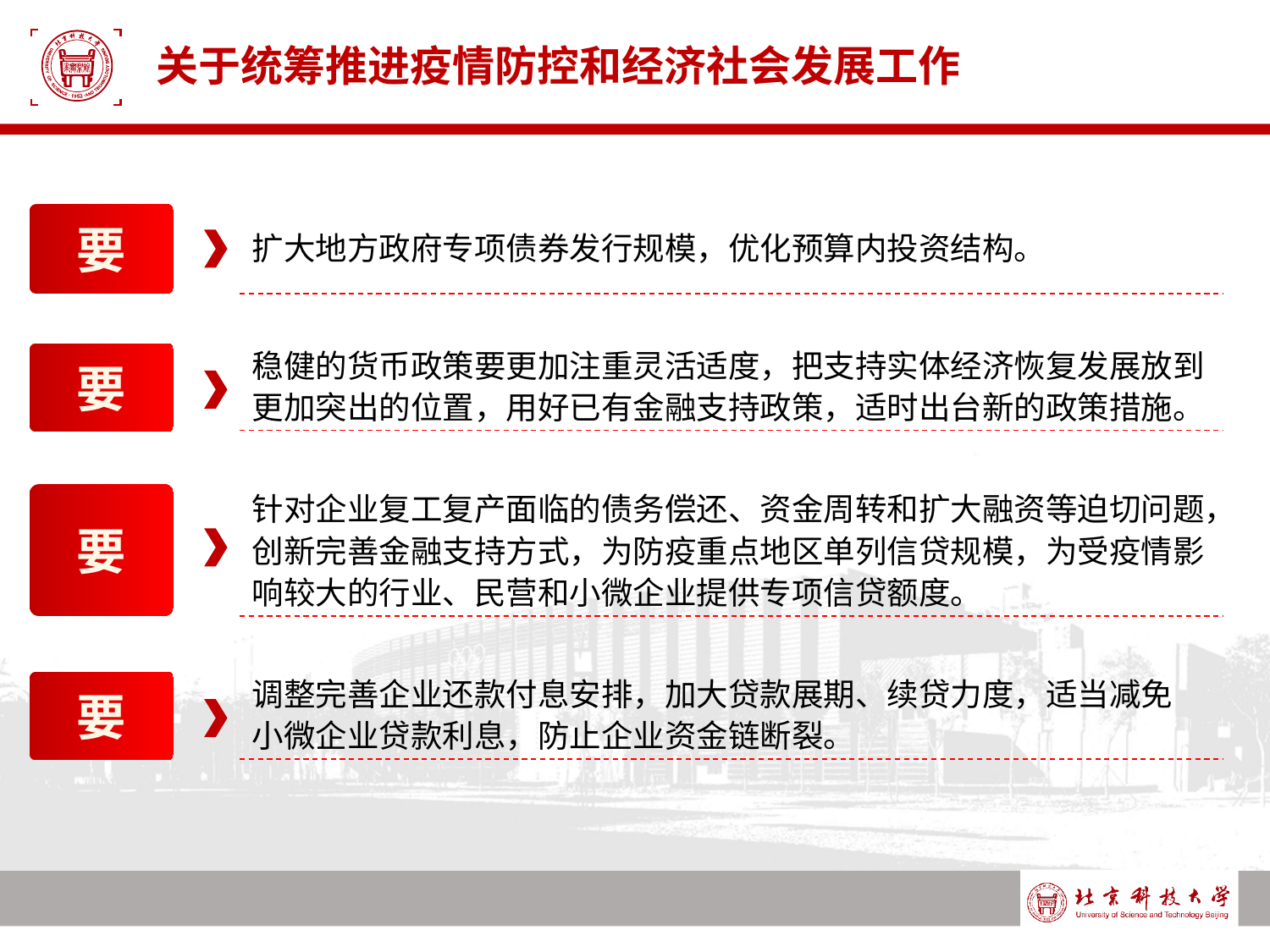

# 关于统筹推进疫情防控和经济社会发展工作
要
扩大地方政府专项债券发行规模，优化预算内投资结构。

稳健的货币政策要更加注重灵活适度，把支持实体经济恢复发展放到更加突出的位置，用好已有金融支持政策，适时出台新的政策措施。
要

针对企业复工复产面临的债务偿还、资金周转和扩大融资等迫切问题，创新完善金融支持方式，为防疫重点地区单列信贷规模，为受疫情影响较大的行业、民营和小微企业提供专项信贷额度。
要

调整完善企业还款付息安排，加大贷款展期、续贷力度，适当减免小微企业贷款利息，防止企业资金链断裂。
要